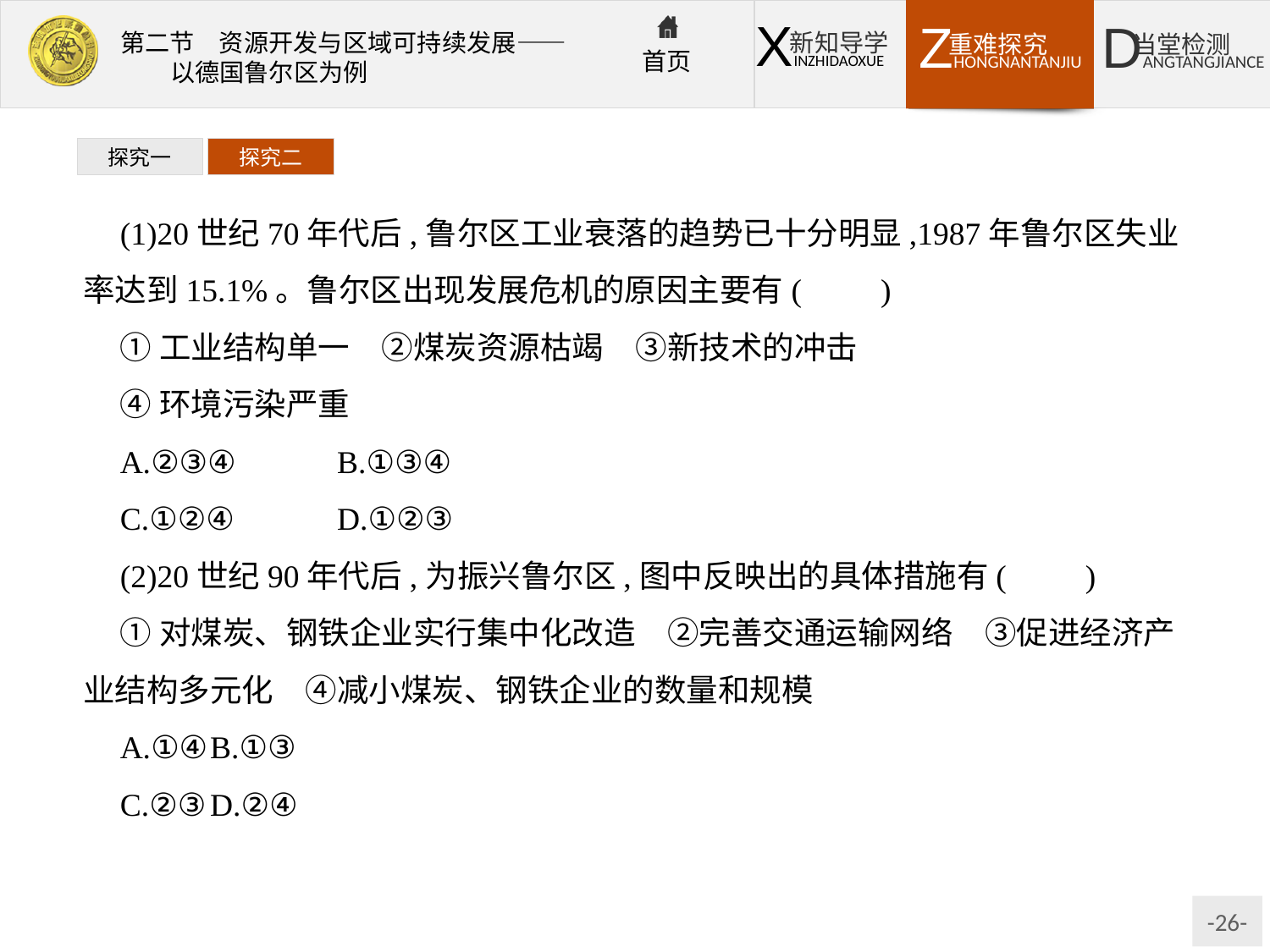

探究一
探究二
(1)20世纪70年代后,鲁尔区工业衰落的趋势已十分明显,1987年鲁尔区失业率达到15.1%。鲁尔区出现发展危机的原因主要有(　　)
①工业结构单一　②煤炭资源枯竭　③新技术的冲击
④环境污染严重
A.②③④	B.①③④
C.①②④	D.①②③
(2)20世纪90年代后,为振兴鲁尔区,图中反映出的具体措施有(　　)
①对煤炭、钢铁企业实行集中化改造　②完善交通运输网络　③促进经济产业结构多元化　④减小煤炭、钢铁企业的数量和规模
A.①④	B.①③
C.②③	D.②④